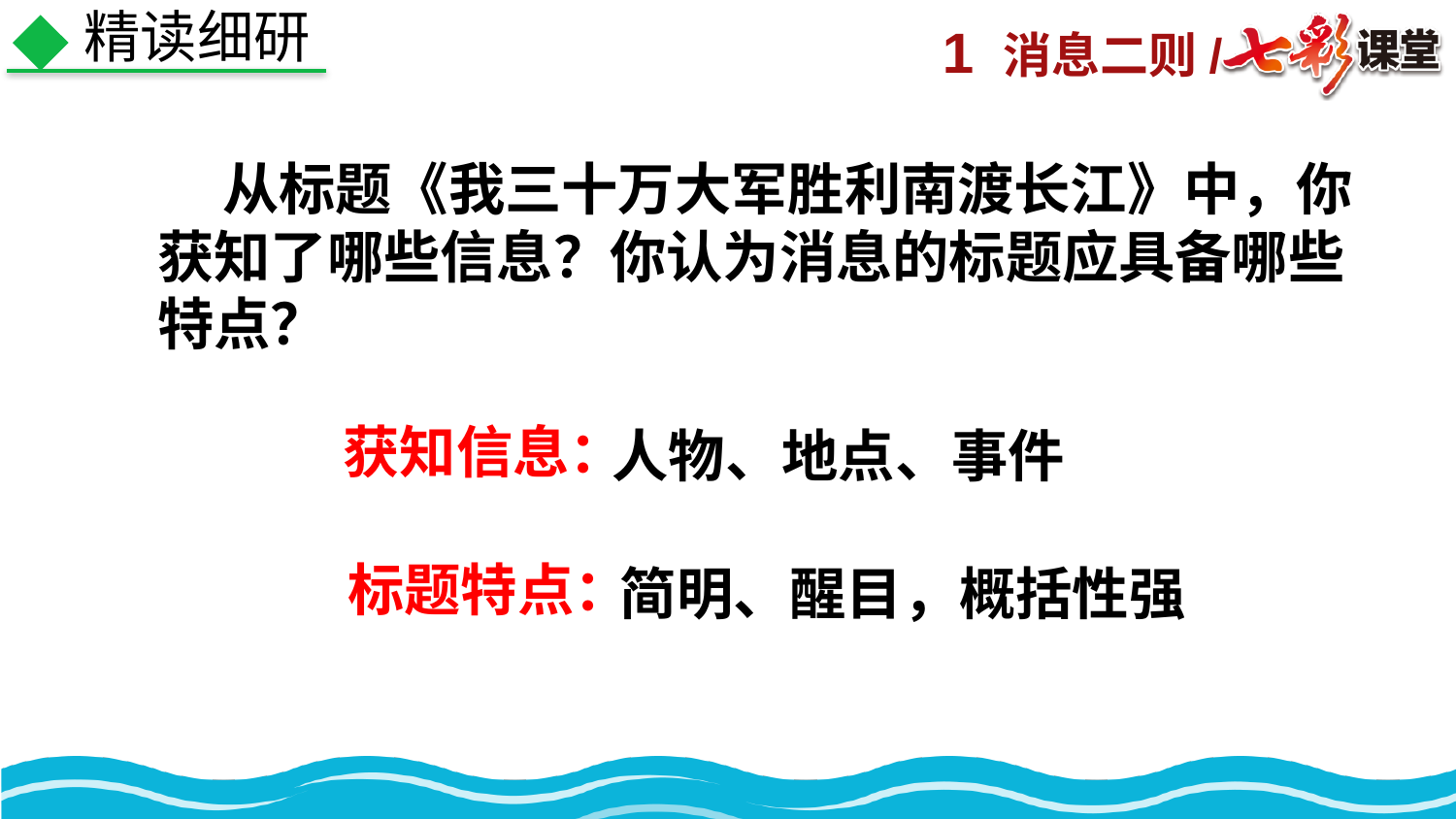

精读细研

    从标题《我三十万大军胜利南渡长江》中，你获知了哪些信息？你认为消息的标题应具备哪些特点？
获知信息：
人物、地点、事件
标题特点：
简明、醒目，概括性强